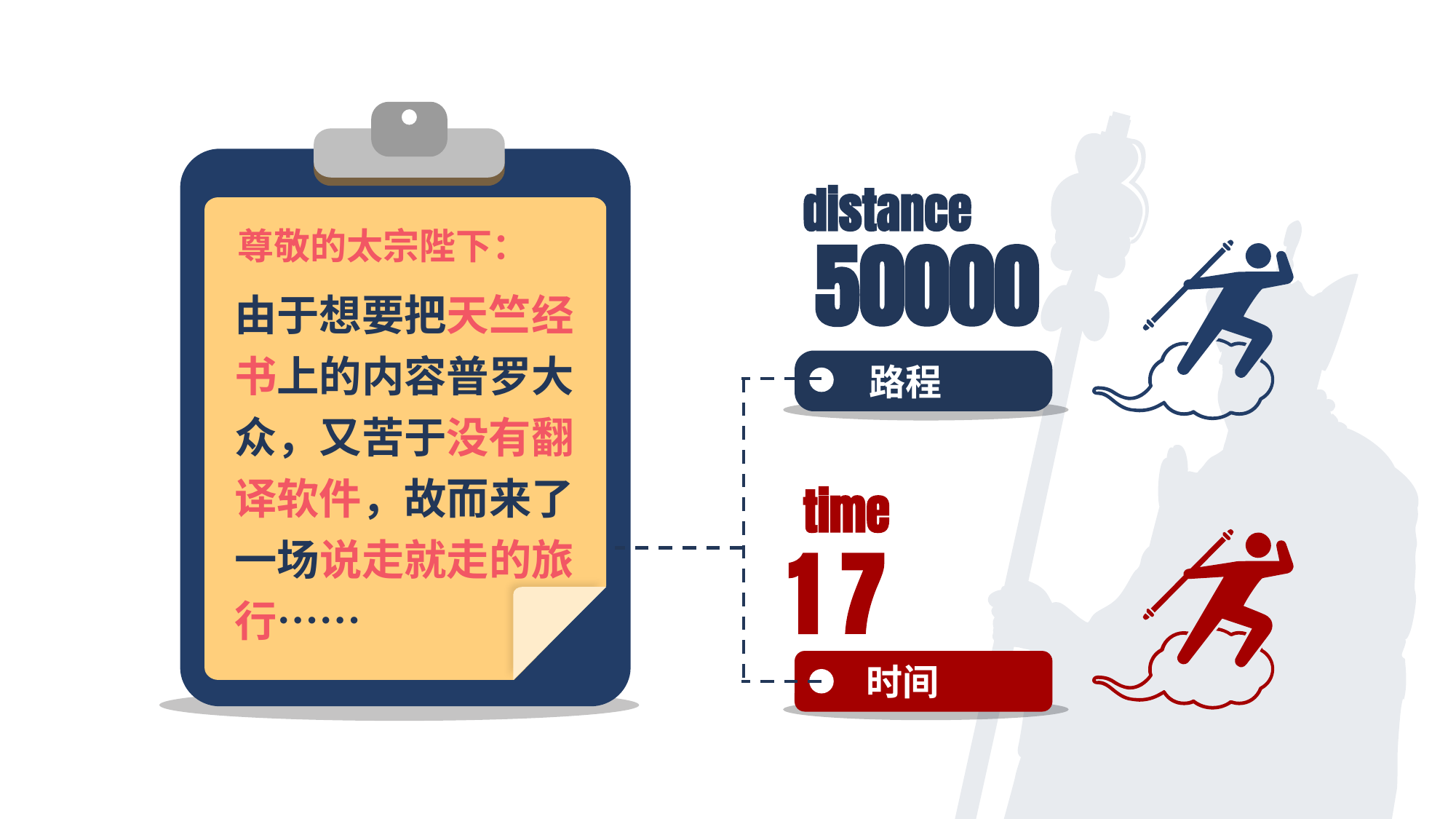

尊敬的太宗陛下：
由于想要把天竺经书上的内容普罗大众，又苦于没有翻译软件，故而来了一场说走就走的旅行……

distance
50000

路程

time

1 7
时间